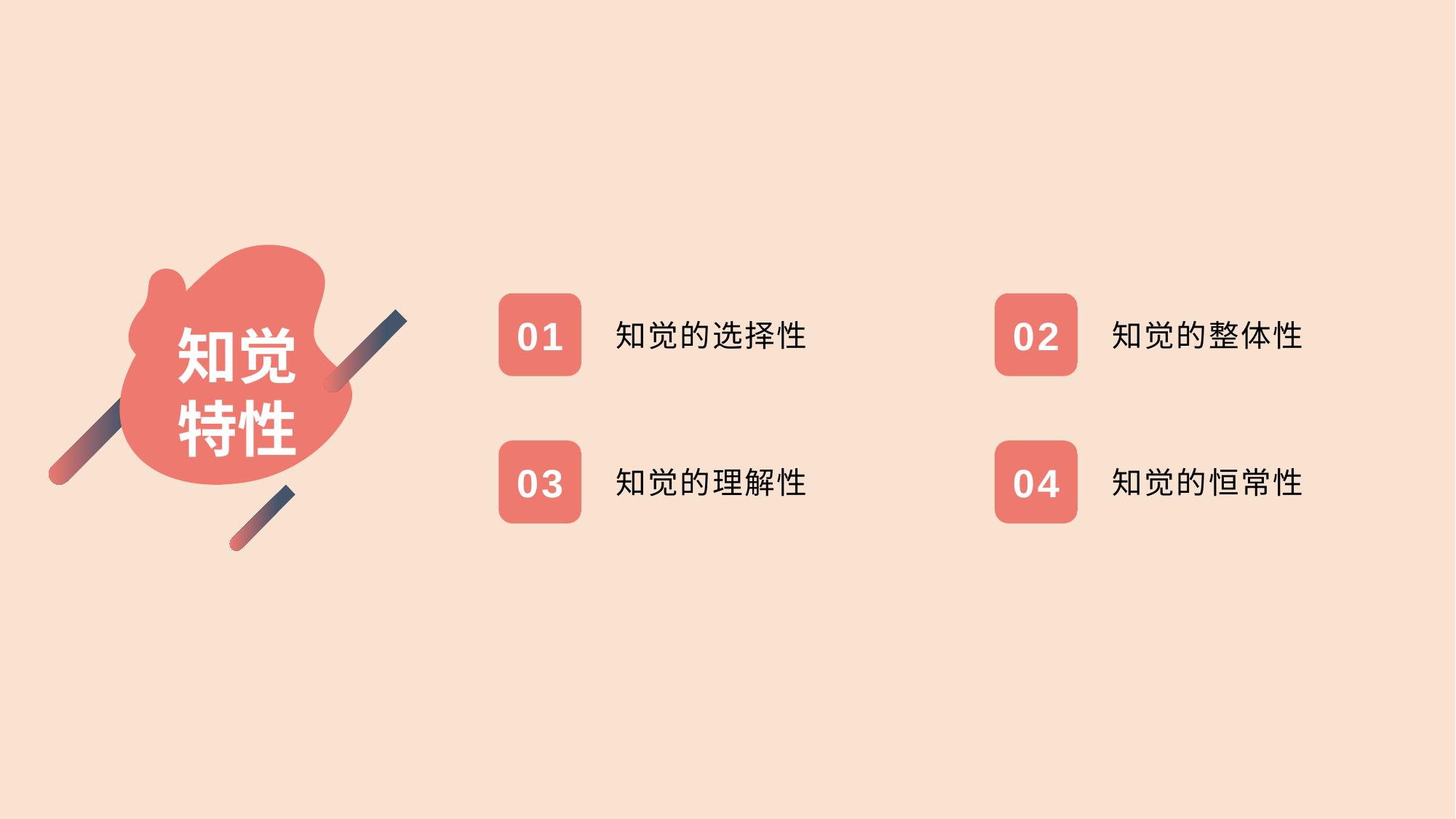

01
02
知觉的选择性
知觉的整体性

知觉
特性

03
04
知觉的理解性
知觉的恒常性